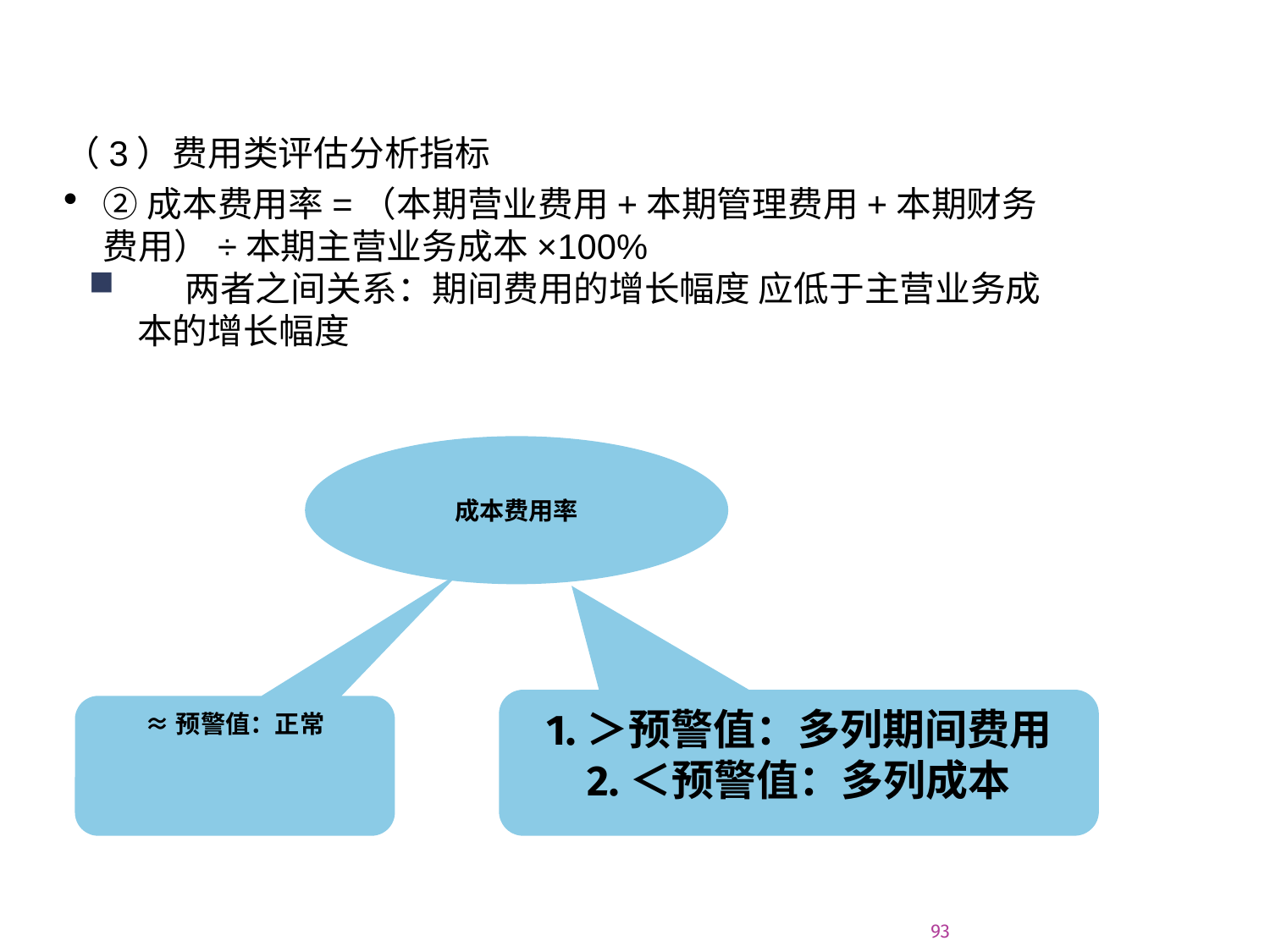

（3）费用类评估分析指标
②成本费用率=（本期营业费用+本期管理费用+本期财务费用）÷本期主营业务成本×100%
     两者之间关系：期间费用的增长幅度 应低于主营业务成本的增长幅度

成本费用率
1.＞预警值：多列期间费用
2.＜预警值：多列成本
≈预警值：正常
2015/7/20
93